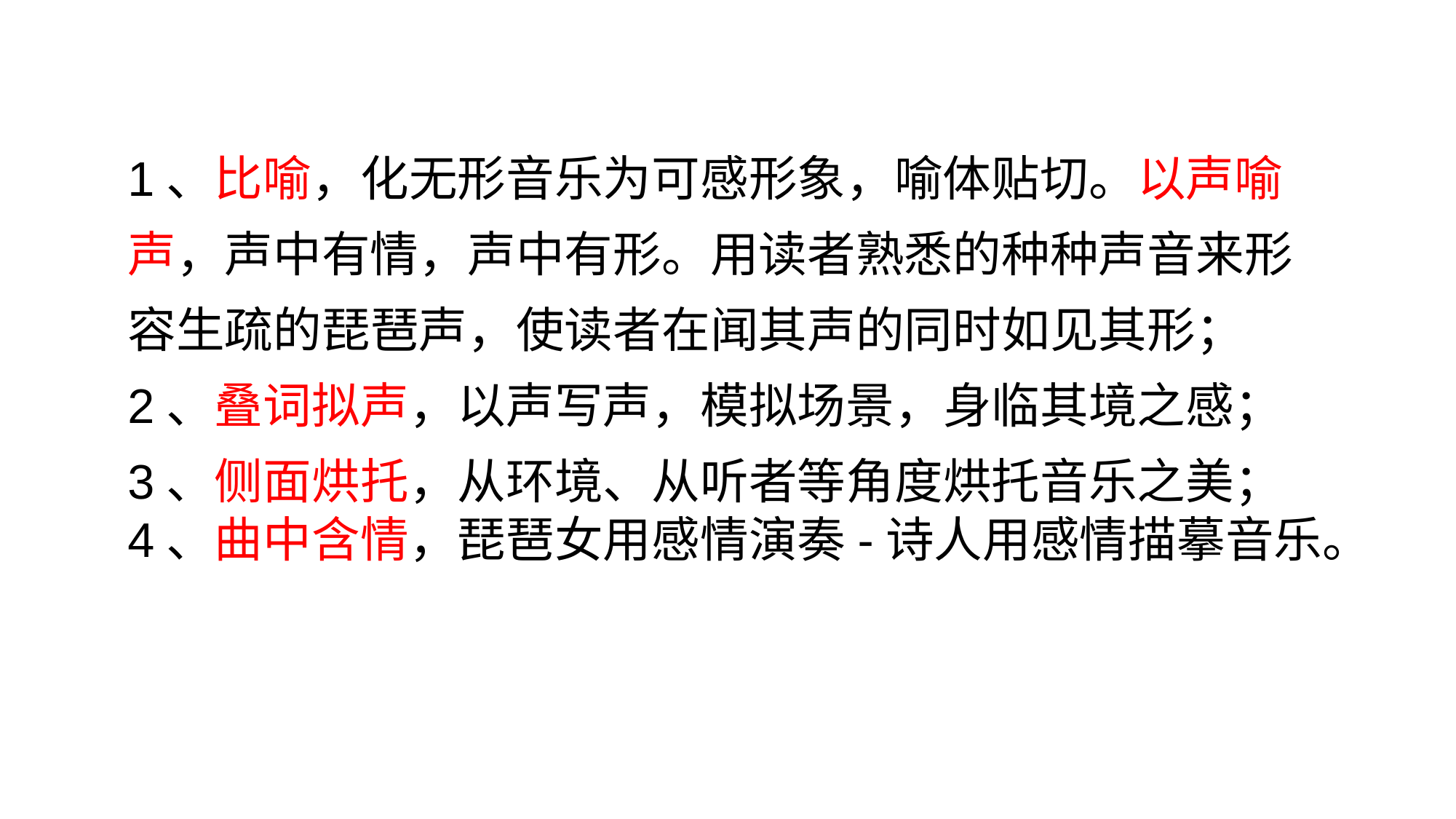

1、比喻，化无形音乐为可感形象，喻体贴切。以声喻声，声中有情，声中有形。用读者熟悉的种种声音来形容生疏的琵琶声，使读者在闻其声的同时如见其形；
2、叠词拟声，以声写声，模拟场景，身临其境之感；
3、侧面烘托，从环境、从听者等角度烘托音乐之美；
4、曲中含情，琵琶女用感情演奏-诗人用感情描摹音乐。